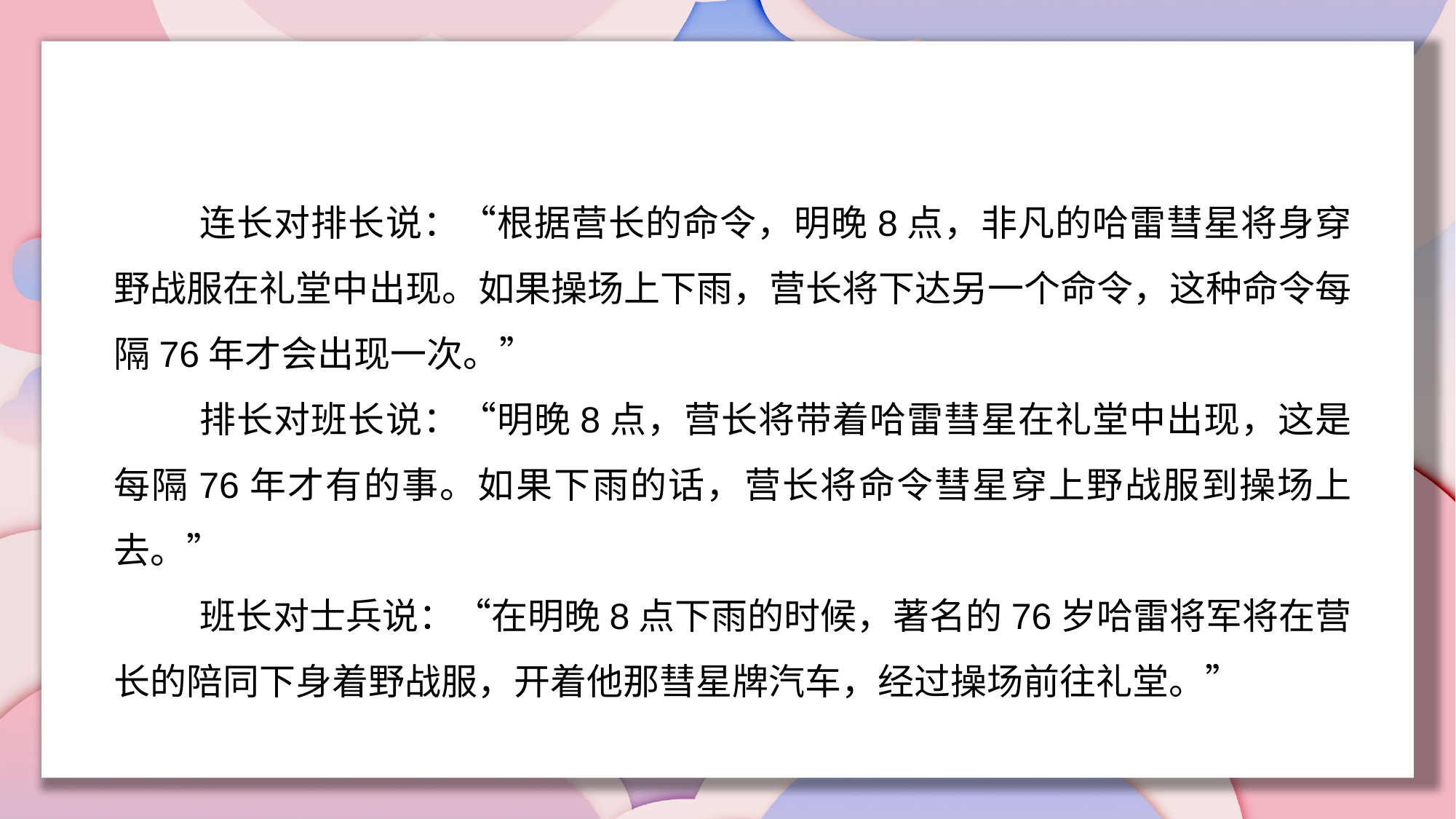

连长对排长说：“根据营长的命令，明晚8点，非凡的哈雷彗星将身穿野战服在礼堂中出现。如果操场上下雨，营长将下达另一个命令，这种命令每隔76年才会出现一次。”
排长对班长说：“明晚8点，营长将带着哈雷彗星在礼堂中出现，这是每隔76年才有的事。如果下雨的话，营长将命令彗星穿上野战服到操场上去。”
班长对士兵说：“在明晚8点下雨的时候，著名的76岁哈雷将军将在营长的陪同下身着野战服，开着他那彗星牌汽车，经过操场前往礼堂。”